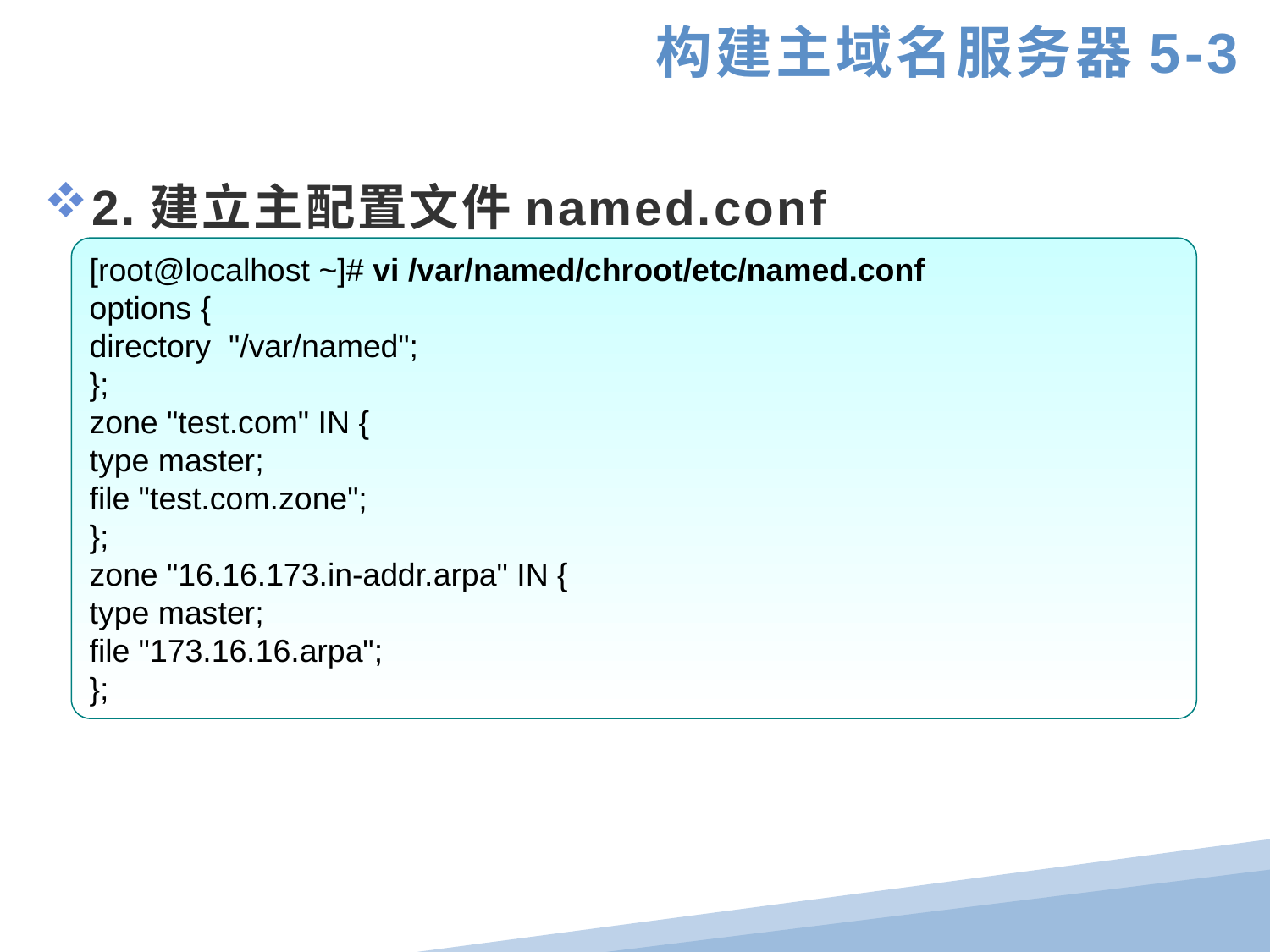

构建主域名服务器5-3
2.建立主配置文件named.conf
[root@localhost ~]# vi /var/named/chroot/etc/named.conf
options {
directory  "/var/named";
};
zone "test.com" IN {
type master;
file "test.com.zone";
};
zone "16.16.173.in-addr.arpa" IN {
type master;
file "173.16.16.arpa";
};